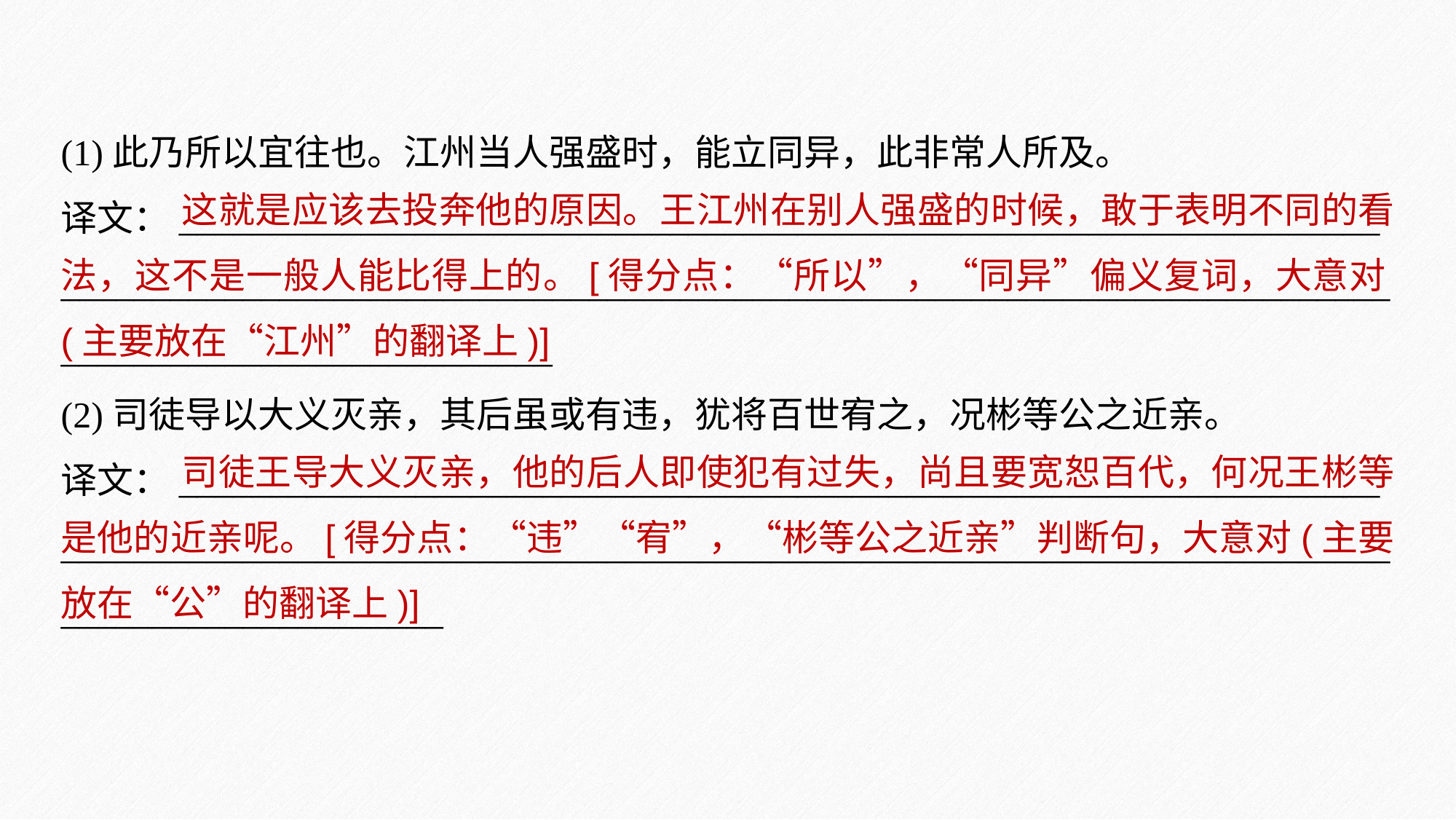

(1)此乃所以宜往也。江州当人强盛时，能立同异，此非常人所及。
译文：__________________________________________________________________
____________________________________________________________________________________________________
(2)司徒导以大义灭亲，其后虽或有违，犹将百世宥之，况彬等公之近亲。
译文：__________________________________________________________________
______________________________________________________________________________________________
             这就是应该去投奔他的原因。王江州在别人强盛的时候，敢于表明不同的看法，这不是一般人能比得上的。[得分点：“所以”，“同异”偏义复词，大意对(主要放在“江州”的翻译上)]

             司徒王导大义灭亲，他的后人即使犯有过失，尚且要宽恕百代，何况王彬等是他的近亲呢。[得分点：“违”“宥”，“彬等公之近亲”判断句，大意对(主要放在“公”的翻译上)]